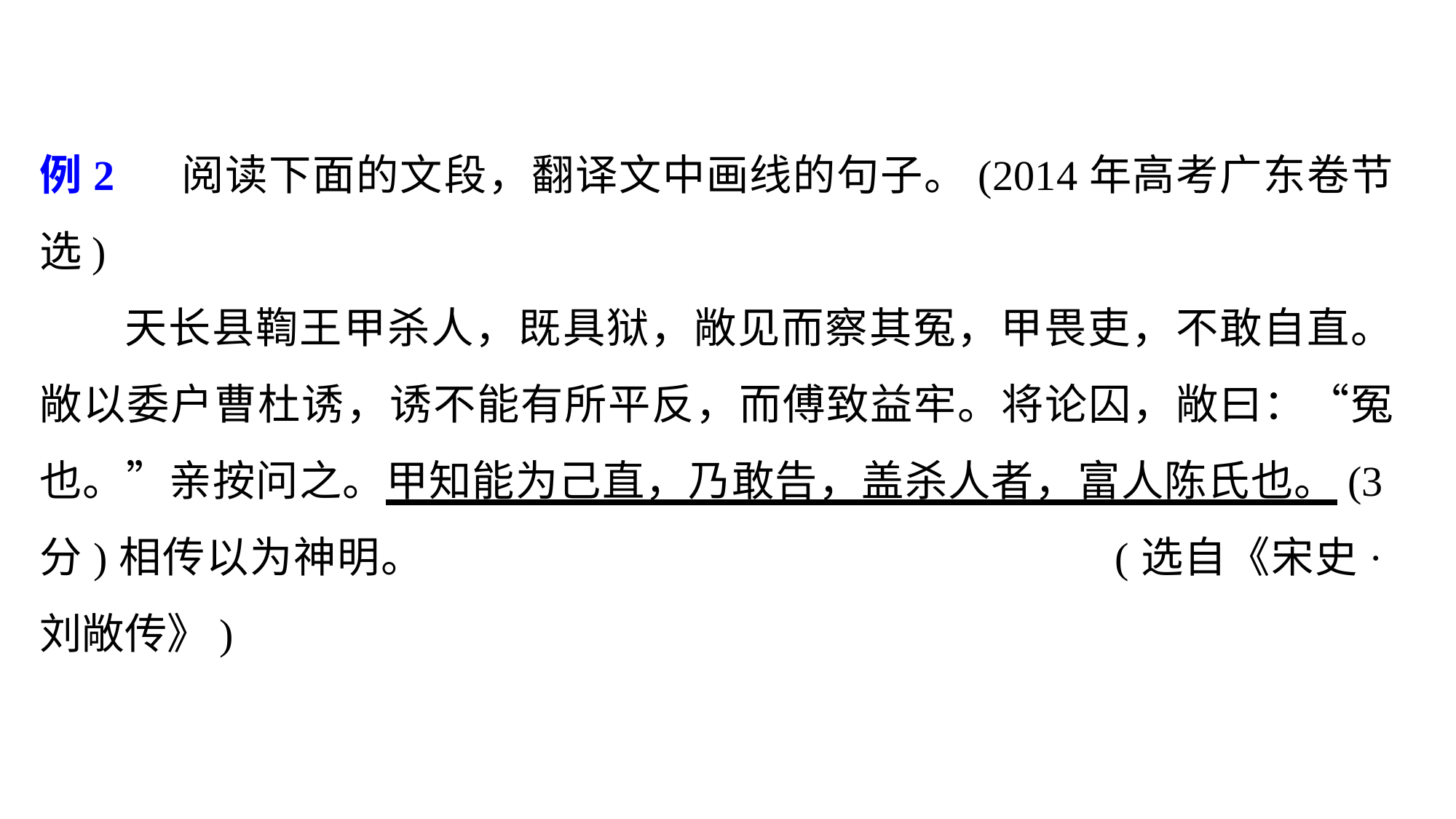

例2 　阅读下面的文段，翻译文中画线的句子。(2014年高考广东卷节选)
天长县鞫王甲杀人，既具狱，敞见而察其冤，甲畏吏，不敢自直。敞以委户曹杜诱，诱不能有所平反，而傅致益牢。将论囚，敞曰：“冤也。”亲按问之。甲知能为己直，乃敢告，盖杀人者，富人陈氏也。(3分)相传以为神明。						      (选自《宋史·刘敞传》)